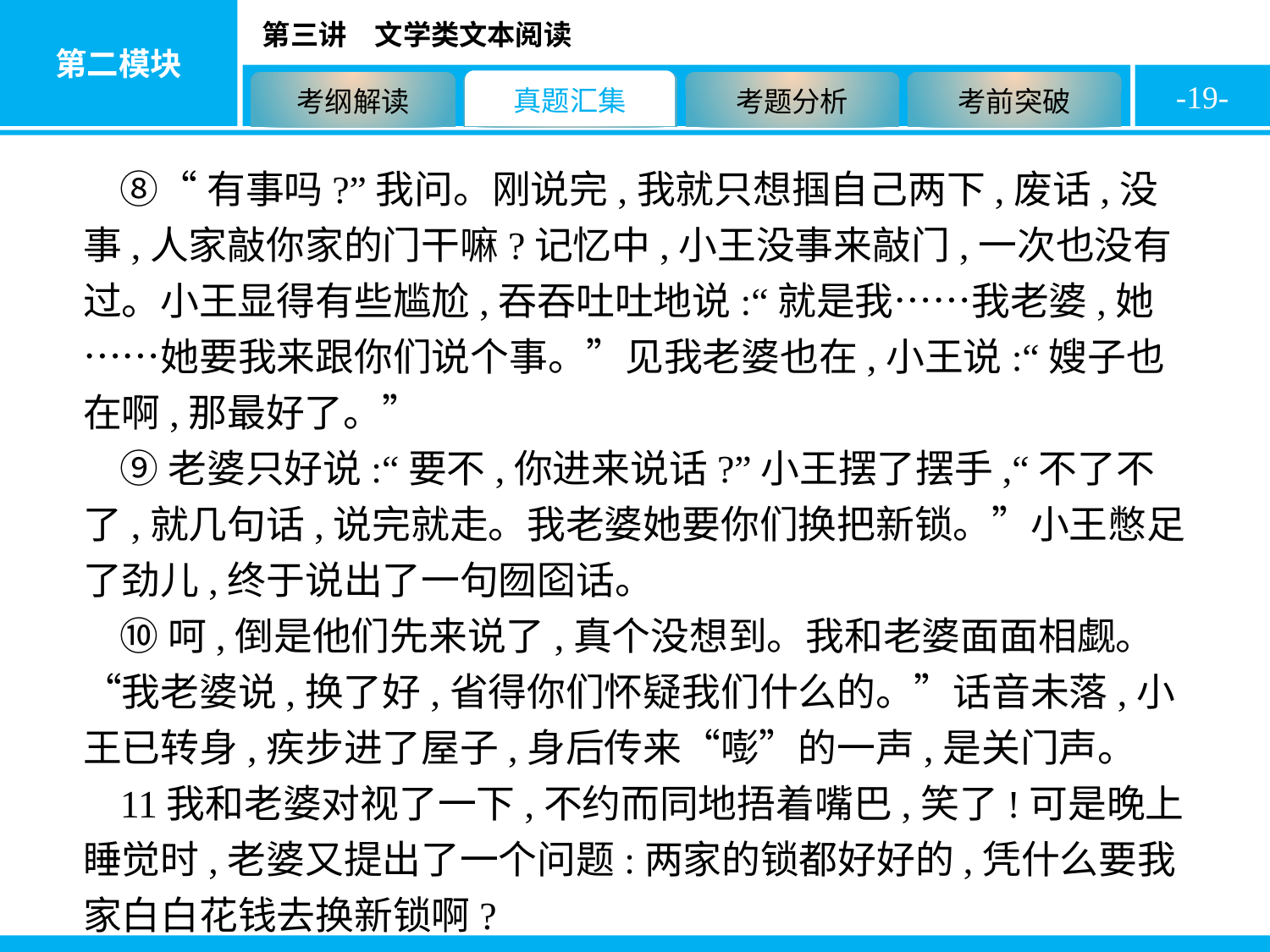

-19-
⑧“有事吗?”我问。刚说完,我就只想掴自己两下,废话,没事,人家敲你家的门干嘛?记忆中,小王没事来敲门,一次也没有过。小王显得有些尴尬,吞吞吐吐地说:“就是我……我老婆,她……她要我来跟你们说个事。”见我老婆也在,小王说:“嫂子也在啊,那最好了。”
⑨老婆只好说:“要不,你进来说话?”小王摆了摆手,“不了不了,就几句话,说完就走。我老婆她要你们换把新锁。”小王憋足了劲儿,终于说出了一句囫囵话。
⑩呵,倒是他们先来说了,真个没想到。我和老婆面面相觑。“我老婆说,换了好,省得你们怀疑我们什么的。”话音未落,小王已转身,疾步进了屋子,身后传来“嘭”的一声,是关门声。
11我和老婆对视了一下,不约而同地捂着嘴巴,笑了!可是晚上睡觉时,老婆又提出了一个问题:两家的锁都好好的,凭什么要我家白白花钱去换新锁啊?